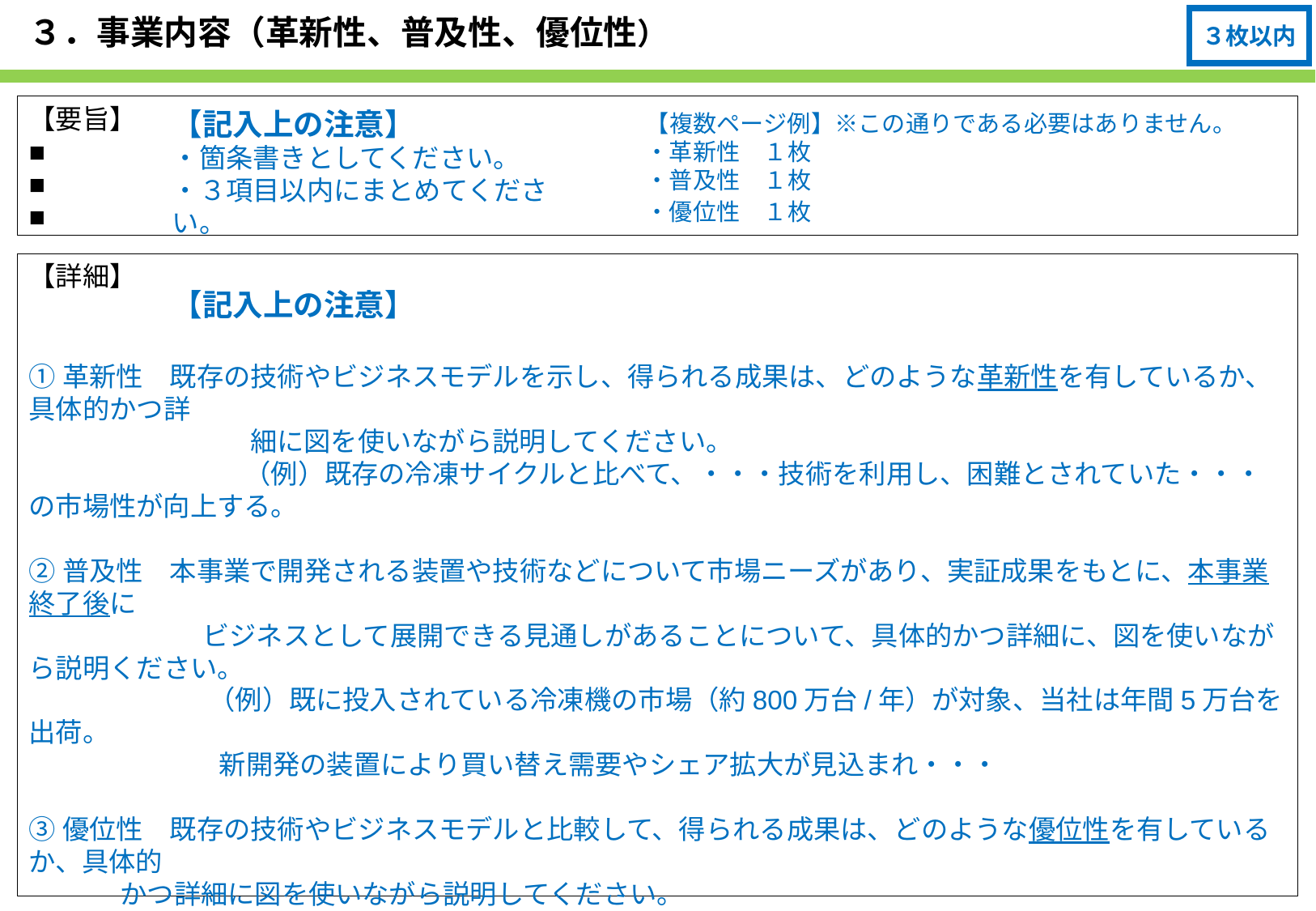

# ３．事業内容（革新性、普及性、優位性）
３枚以内
【要旨】
■
■
■
【記入上の注意】
・箇条書きとしてください。
・３項目以内にまとめてください。
【複数ページ例】※この通りである必要はありません。
・革新性　１枚
・普及性　１枚
・優位性　１枚
【詳細】
【記入上の注意】

①革新性　既存の技術やビジネスモデルを示し、得られる成果は、どのような革新性を有しているか、具体的かつ詳
　　　　　　　　 細に図を使いながら説明してください。
　　　　　　　　（例）既存の冷凍サイクルと比べて、・・・技術を利用し、困難とされていた・・・の市場性が向上する。

②普及性　本事業で開発される装置や技術などについて市場ニーズがあり、実証成果をもとに、本事業終了後に
　　　　　　  ビジネスとして展開できる見通しがあることについて、具体的かつ詳細に、図を使いながら説明ください。
　　　　　　   （例）既に投入されている冷凍機の市場（約800万台/年）が対象、当社は年間5万台を出荷。
                 　　　新開発の装置により買い替え需要やシェア拡大が見込まれ・・・

③優位性　既存の技術やビジネスモデルと比較して、得られる成果は、どのような優位性を有しているか、具体的
              かつ詳細に図を使いながら説明してください。
　　　　　　　　（例）従来の冷凍機を比較して、・・・性能、大きさ、価格が・・・を利用しているため・・・優位である。